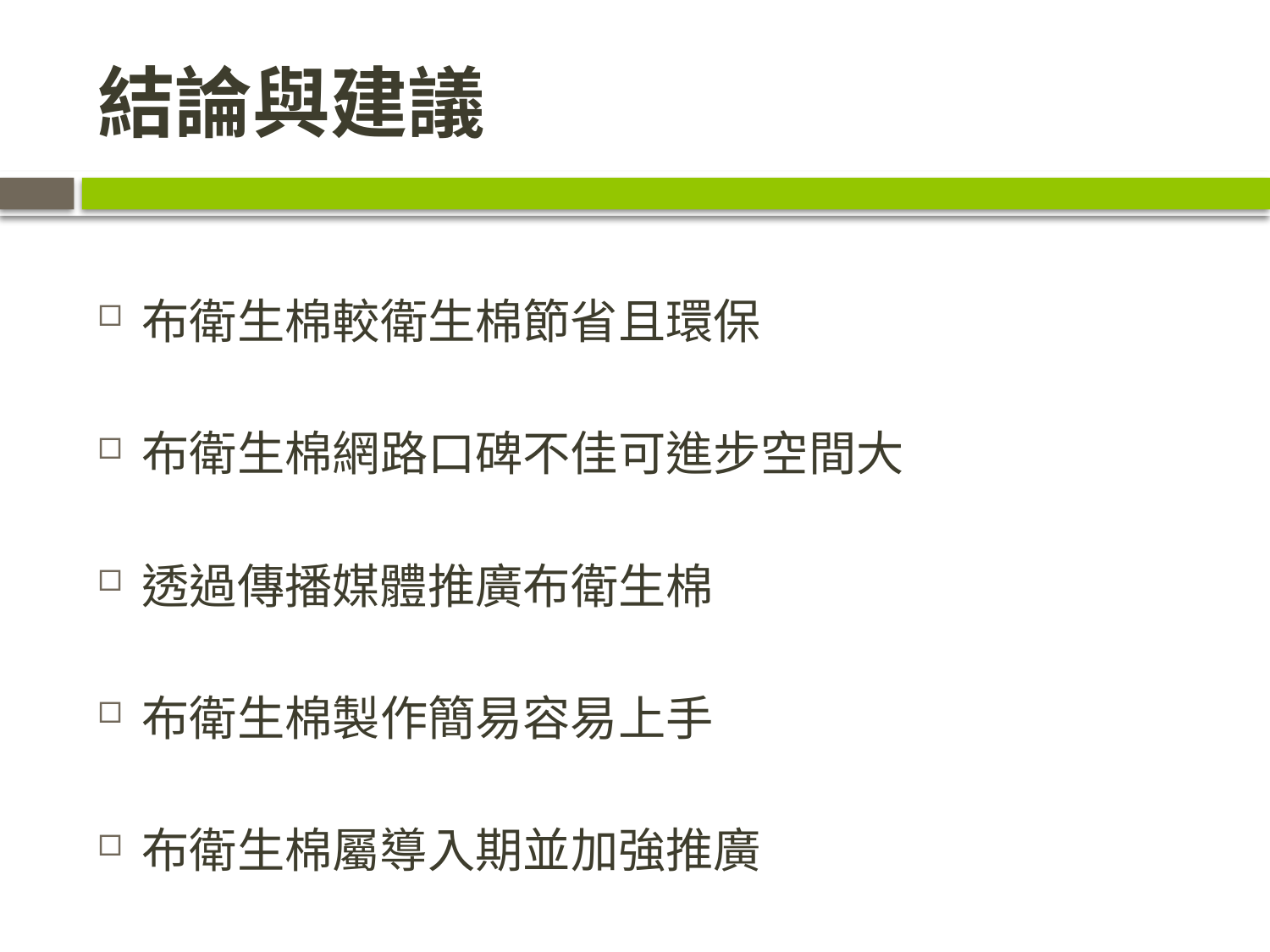

# 結論與建議
布衛生棉較衛生棉節省且環保
布衛生棉網路口碑不佳可進步空間大
透過傳播媒體推廣布衛生棉
布衛生棉製作簡易容易上手
布衛生棉屬導入期並加強推廣